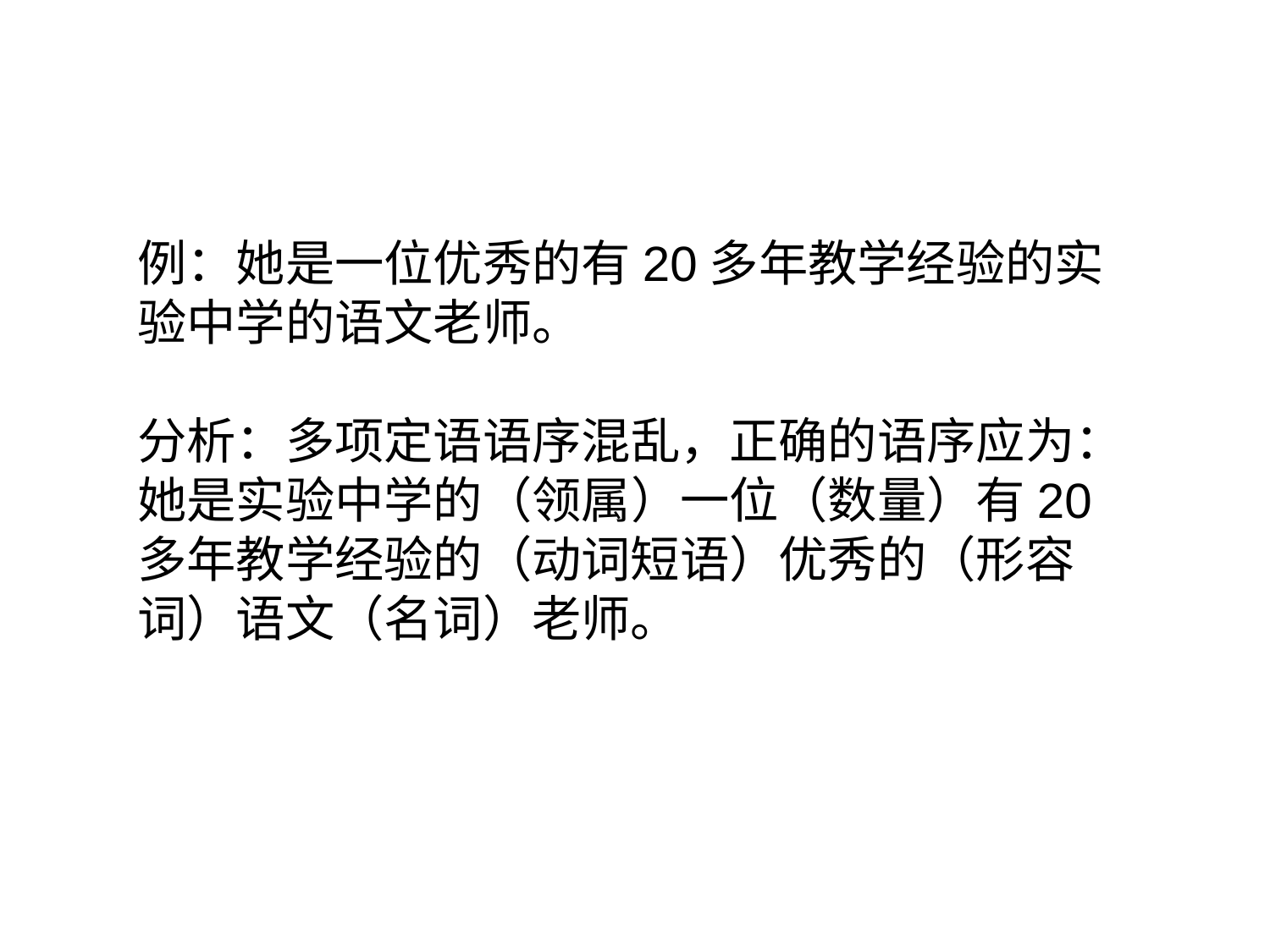

例：她是一位优秀的有20多年教学经验的实验中学的语文老师。

分析：多项定语语序混乱，正确的语序应为：她是实验中学的（领属）一位（数量）有20多年教学经验的（动词短语）优秀的（形容词）语文（名词）老师。